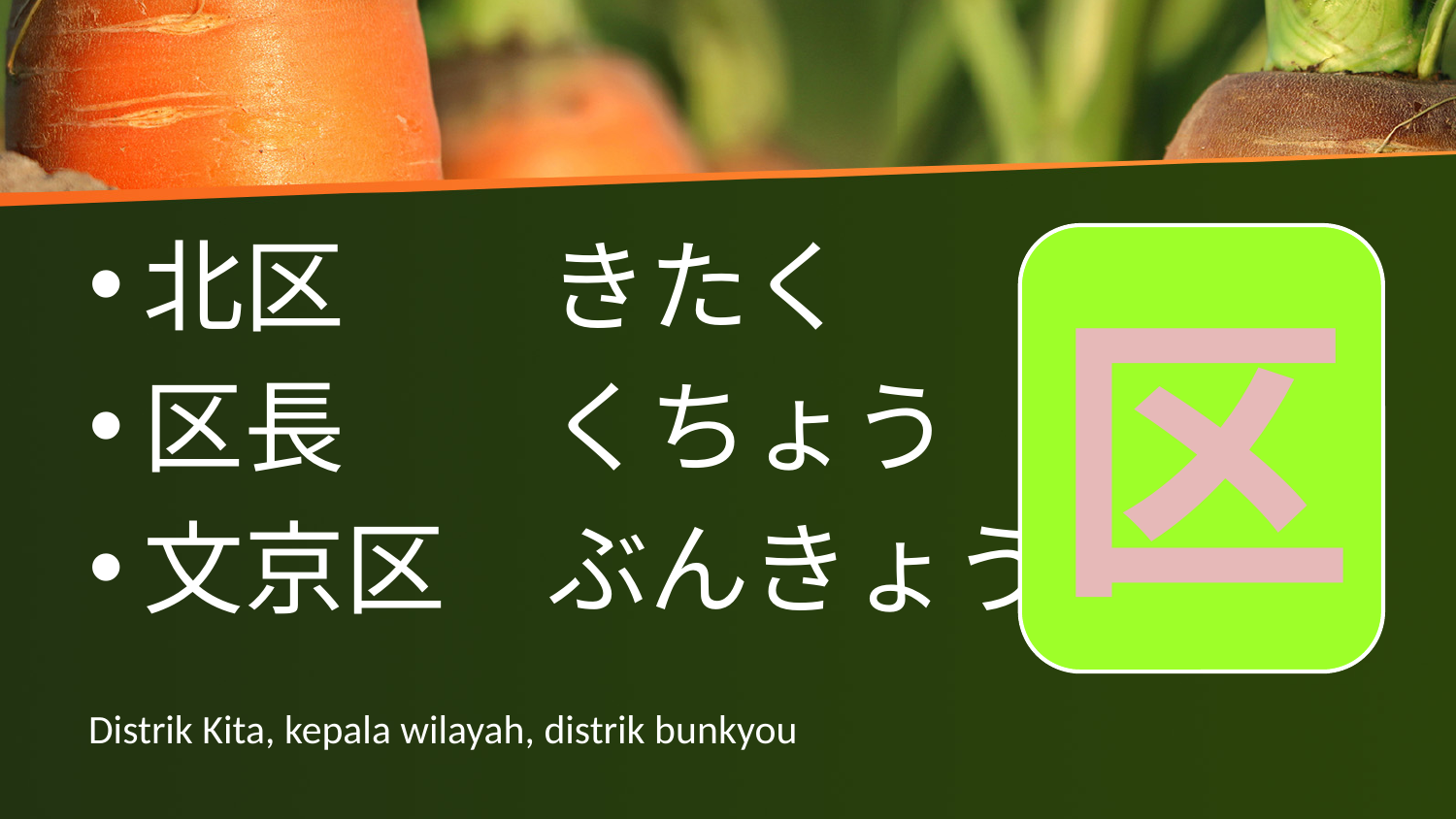

北区　　きたく
区長　　くちょう
文京区　ぶんきょうく
区
# Distrik Kita, kepala wilayah, distrik bunkyou